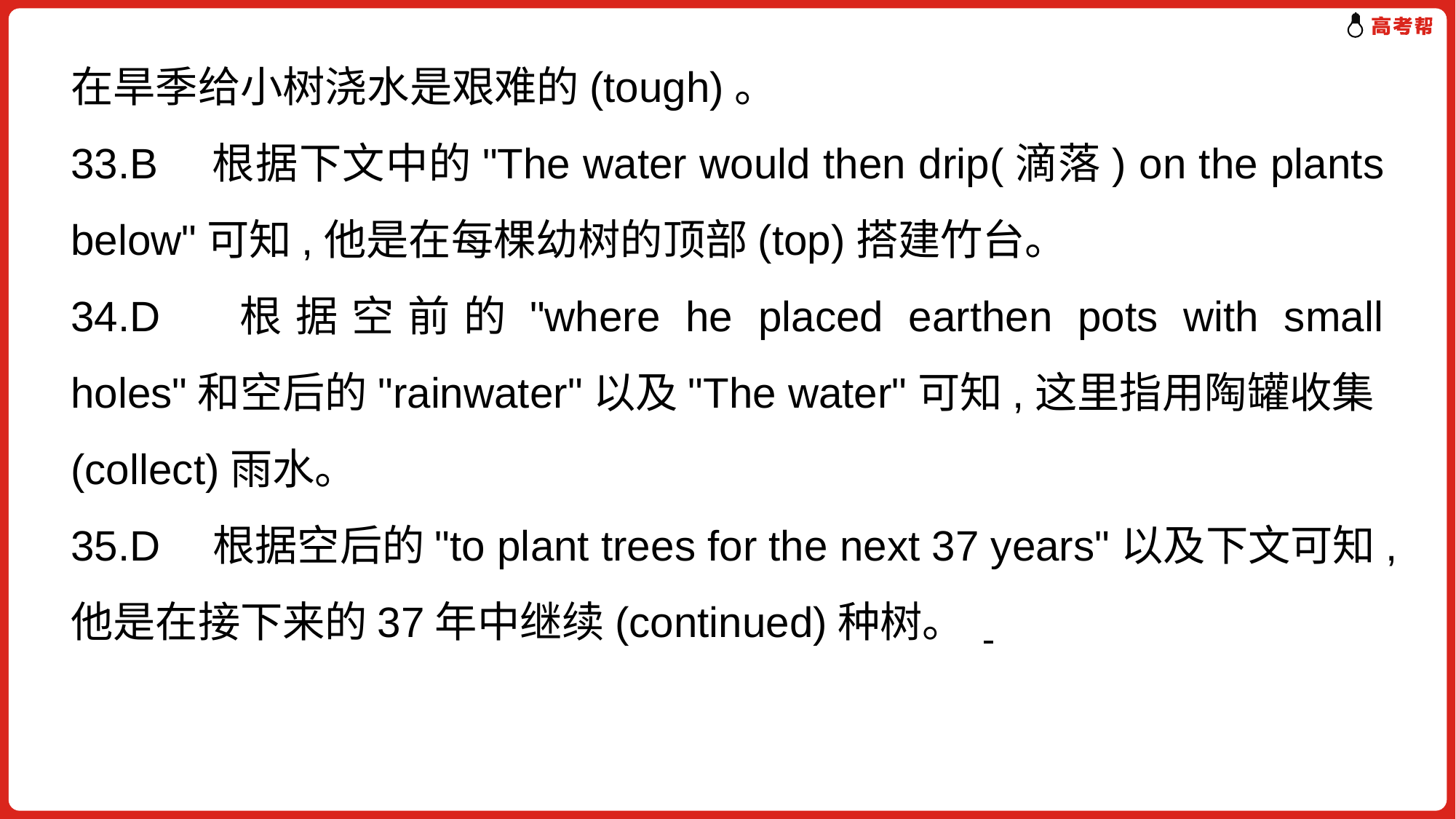

在旱季给小树浇水是艰难的(tough)。
33.B　根据下文中的"The water would then drip(滴落) on the plants below"可知,他是在每棵幼树的顶部(top)搭建竹台。
34.D　根据空前的"where he placed earthen pots with small holes"和空后的"rainwater"以及"The water"可知,这里指用陶罐收集(collect)雨水。
35.D　根据空后的"to plant trees for the next 37 years"以及下文可知,他是在接下来的37年中继续(continued)种树。